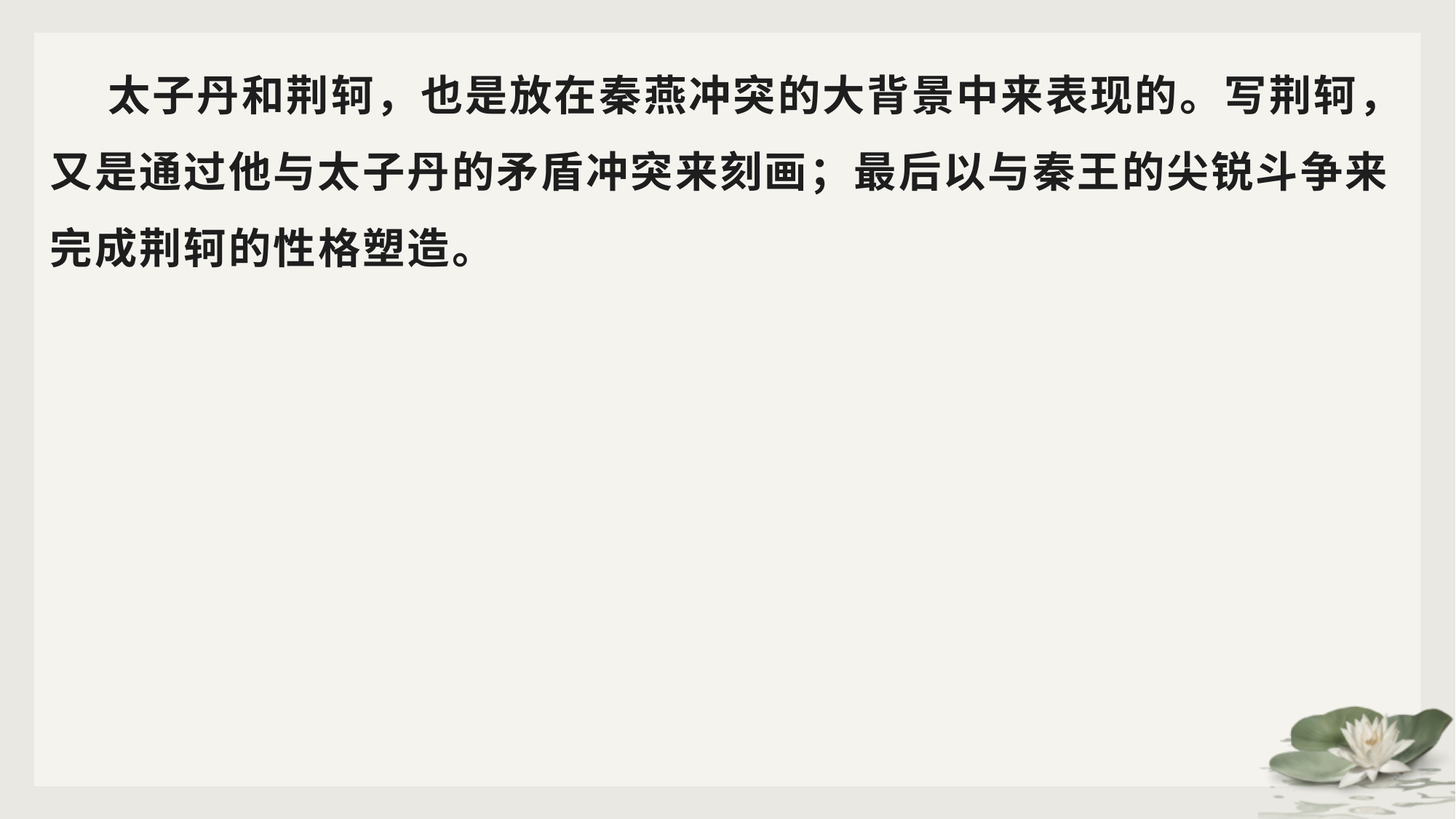

太子丹和荆轲，也是放在秦燕冲突的大背景中来表现的。写荆轲，又是通过他与太子丹的矛盾冲突来刻画；最后以与秦王的尖锐斗争来完成荆轲的性格塑造。